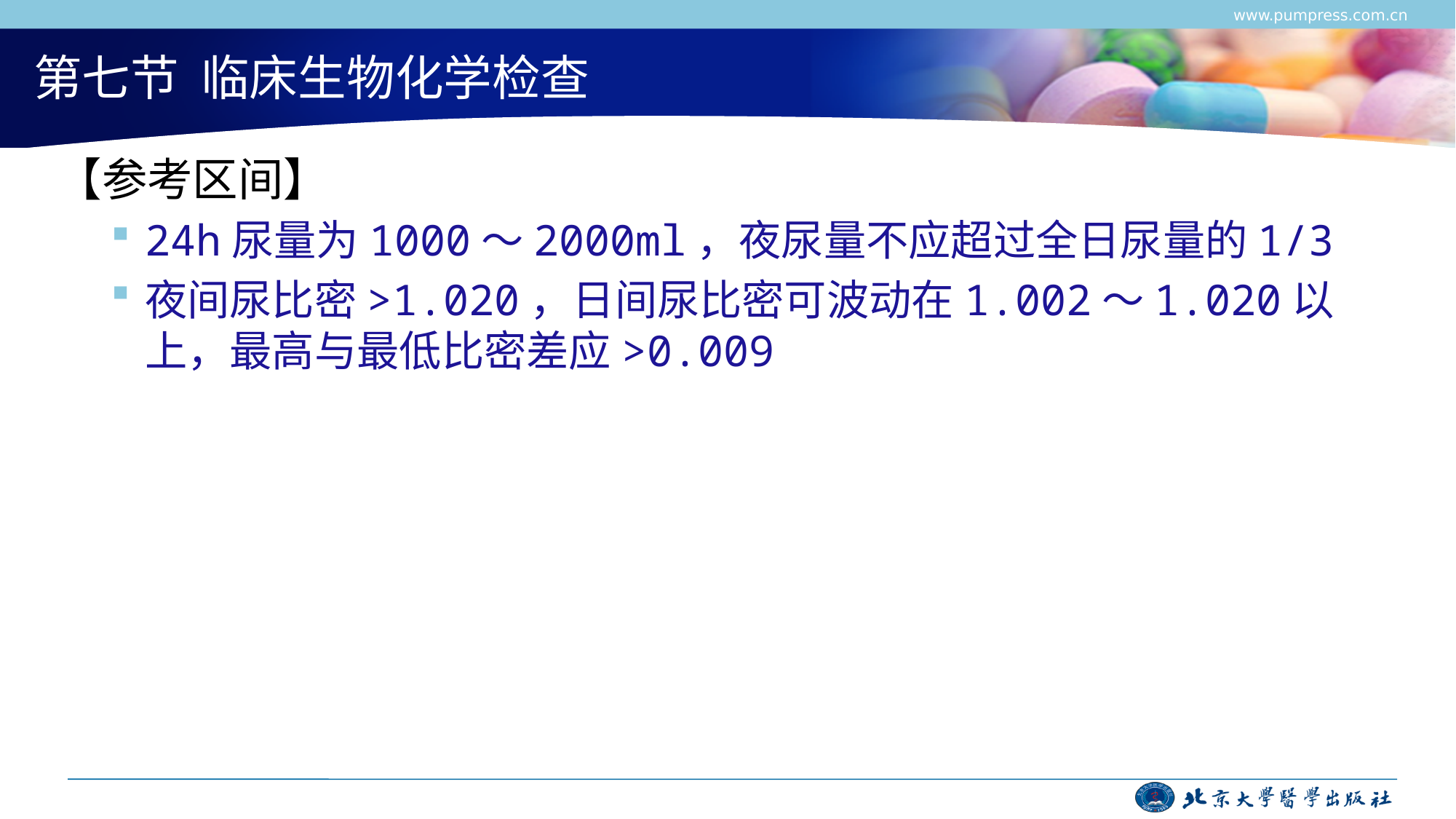

www.pumpress.com.cn
# 第七节  临床生物化学检查
【参考区间】
24h尿量为1000～2000ml，夜尿量不应超过全日尿量的1/3
夜间尿比密>1.020，日间尿比密可波动在1.002～1.020以上，最高与最低比密差应>0.009